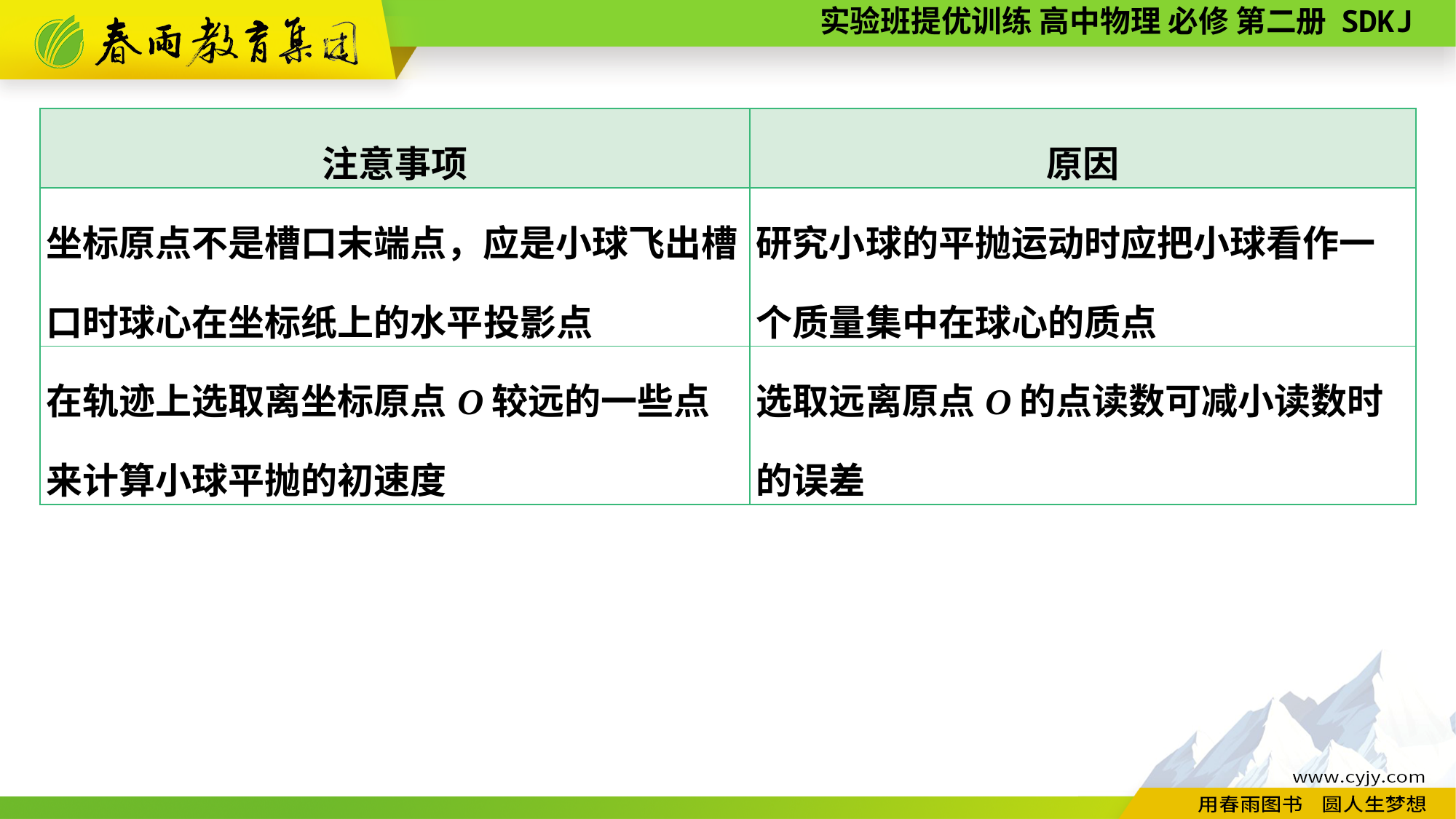

| 注意事项 | 原因 |
| --- | --- |
| 坐标原点不是槽口末端点，应是小球飞出槽口时球心在坐标纸上的水平投影点 | 研究小球的平抛运动时应把小球看作一个质量集中在球心的质点 |
| 在轨迹上选取离坐标原点O较远的一些点来计算小球平抛的初速度 | 选取远离原点O的点读数可减小读数时的误差 |